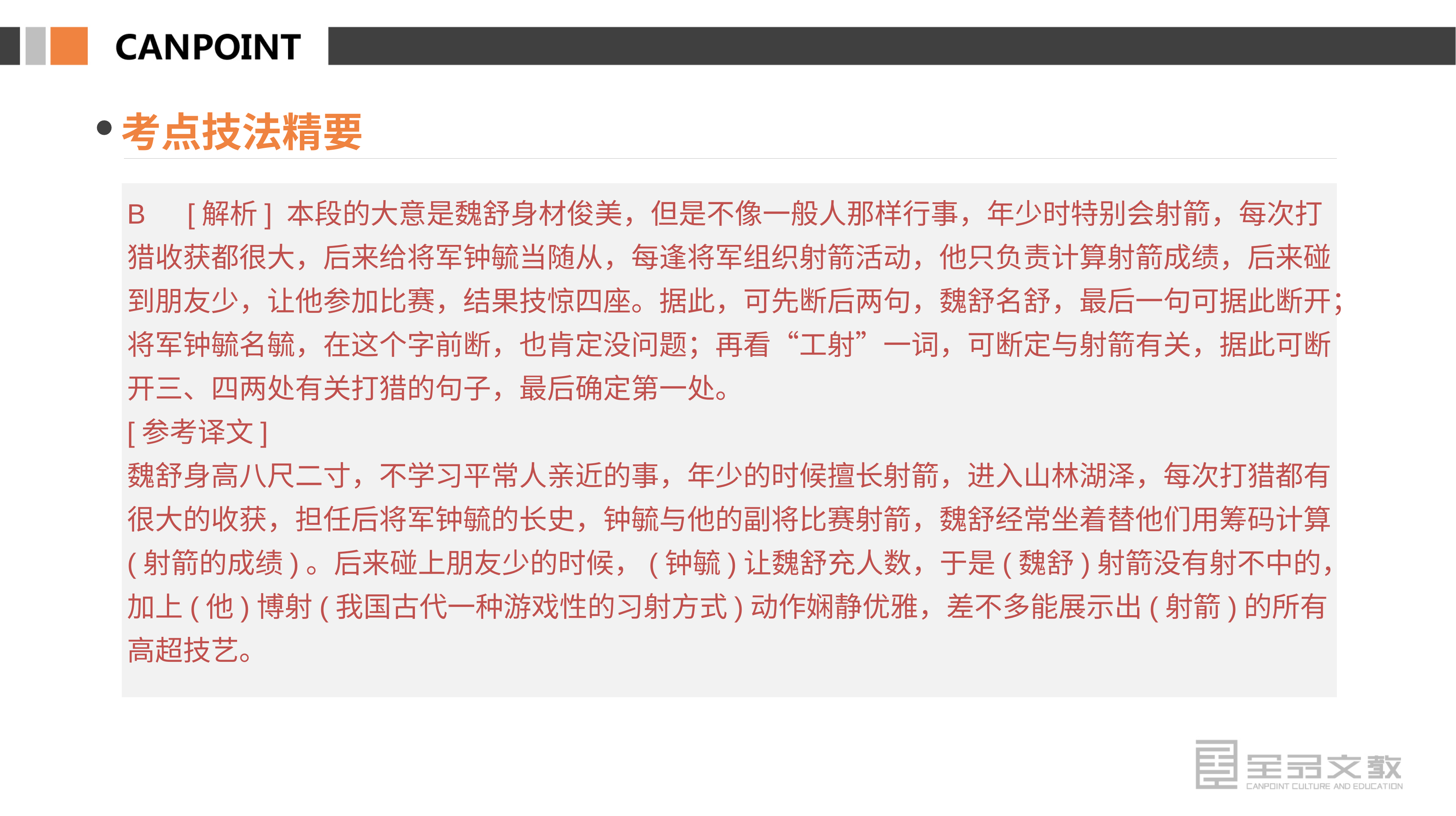

考点技法精要

B　[解析] 本段的大意是魏舒身材俊美，但是不像一般人那样行事，年少时特别会射箭，每次打猎收获都很大，后来给将军钟毓当随从，每逢将军组织射箭活动，他只负责计算射箭成绩，后来碰到朋友少，让他参加比赛，结果技惊四座。据此，可先断后两句，魏舒名舒，最后一句可据此断开；将军钟毓名毓，在这个字前断，也肯定没问题；再看“工射”一词，可断定与射箭有关，据此可断开三、四两处有关打猎的句子，最后确定第一处。
[参考译文]
魏舒身高八尺二寸，不学习平常人亲近的事，年少的时候擅长射箭，进入山林湖泽，每次打猎都有很大的收获，担任后将军钟毓的长史，钟毓与他的副将比赛射箭，魏舒经常坐着替他们用筹码计算(射箭的成绩)。后来碰上朋友少的时候，(钟毓)让魏舒充人数，于是(魏舒)射箭没有射不中的，加上(他)博射(我国古代一种游戏性的习射方式)动作娴静优雅，差不多能展示出(射箭)的所有高超技艺。